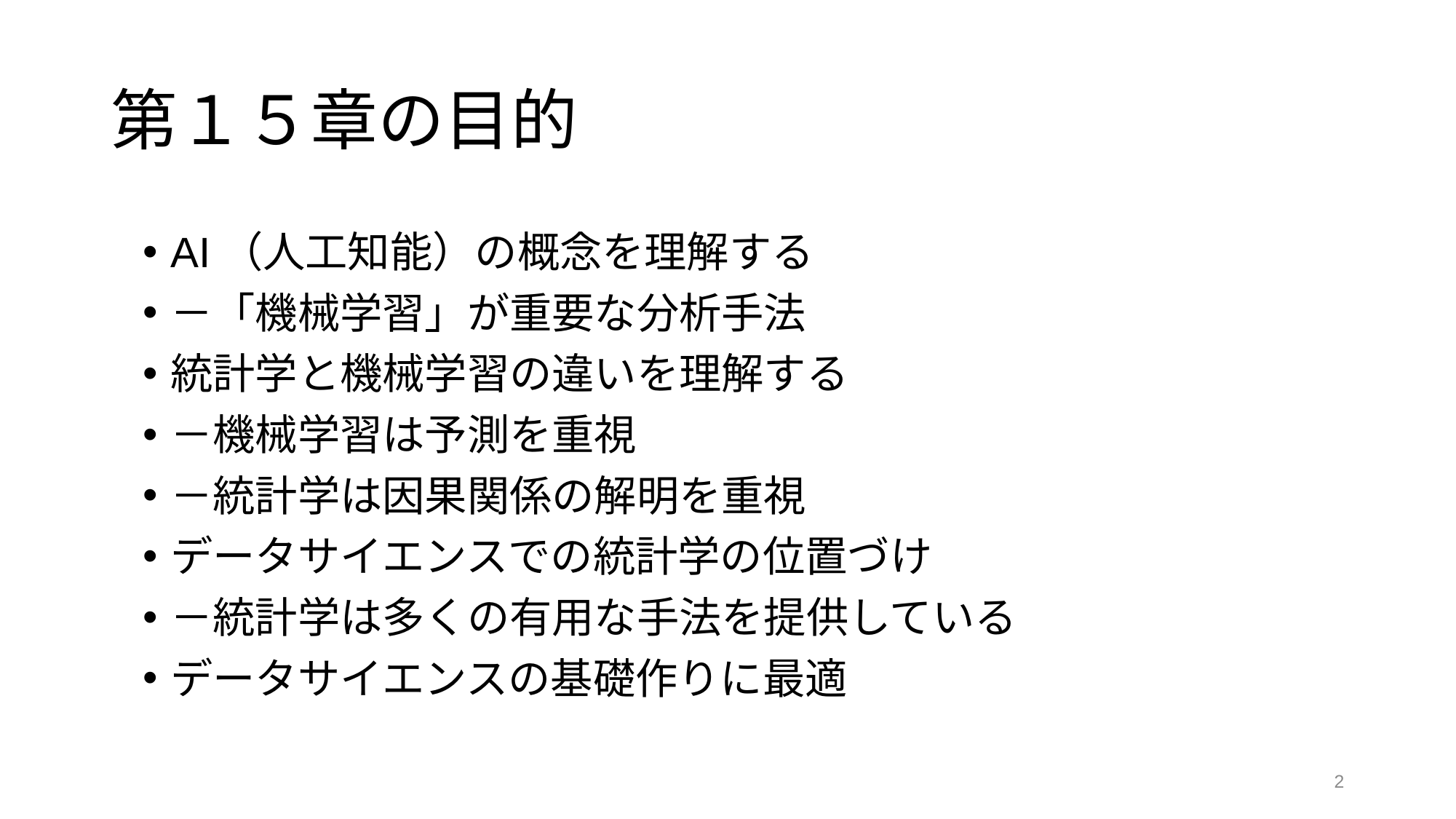

# 第１５章の目的
AI（人工知能）の概念を理解する
－「機械学習」が重要な分析手法
統計学と機械学習の違いを理解する
－機械学習は予測を重視
－統計学は因果関係の解明を重視
データサイエンスでの統計学の位置づけ
－統計学は多くの有用な手法を提供している
データサイエンスの基礎作りに最適
2